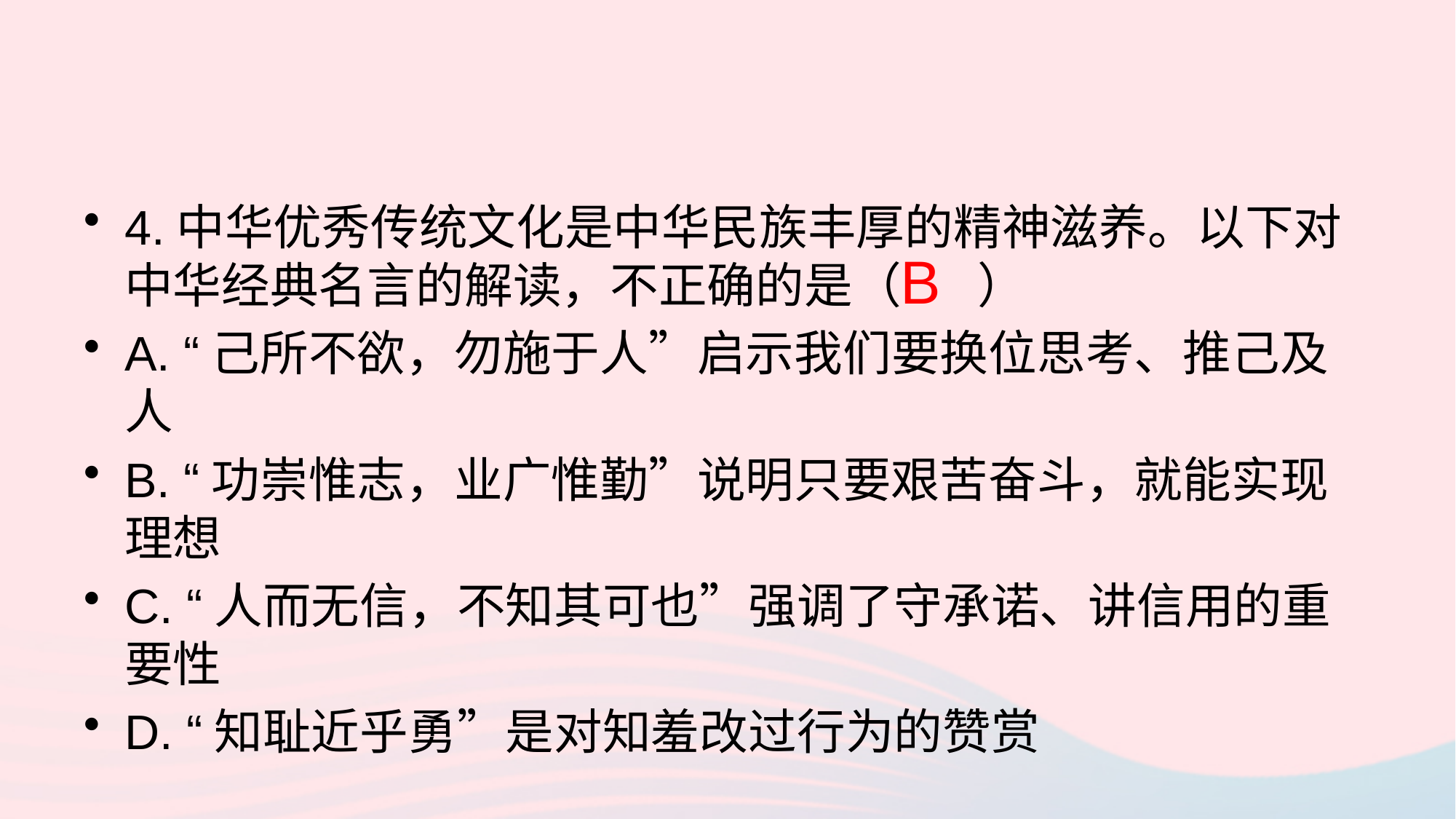

4.中华优秀传统文化是中华民族丰厚的精神滋养。以下对中华经典名言的解读，不正确的是（       ）
A. “己所不欲，勿施于人”启示我们要换位思考、推己及人
B. “功崇惟志，业广惟勤”说明只要艰苦奋斗，就能实现理想
C. “人而无信，不知其可也”强调了守承诺、讲信用的重要性
D. “知耻近乎勇”是对知羞改过行为的赞赏
B